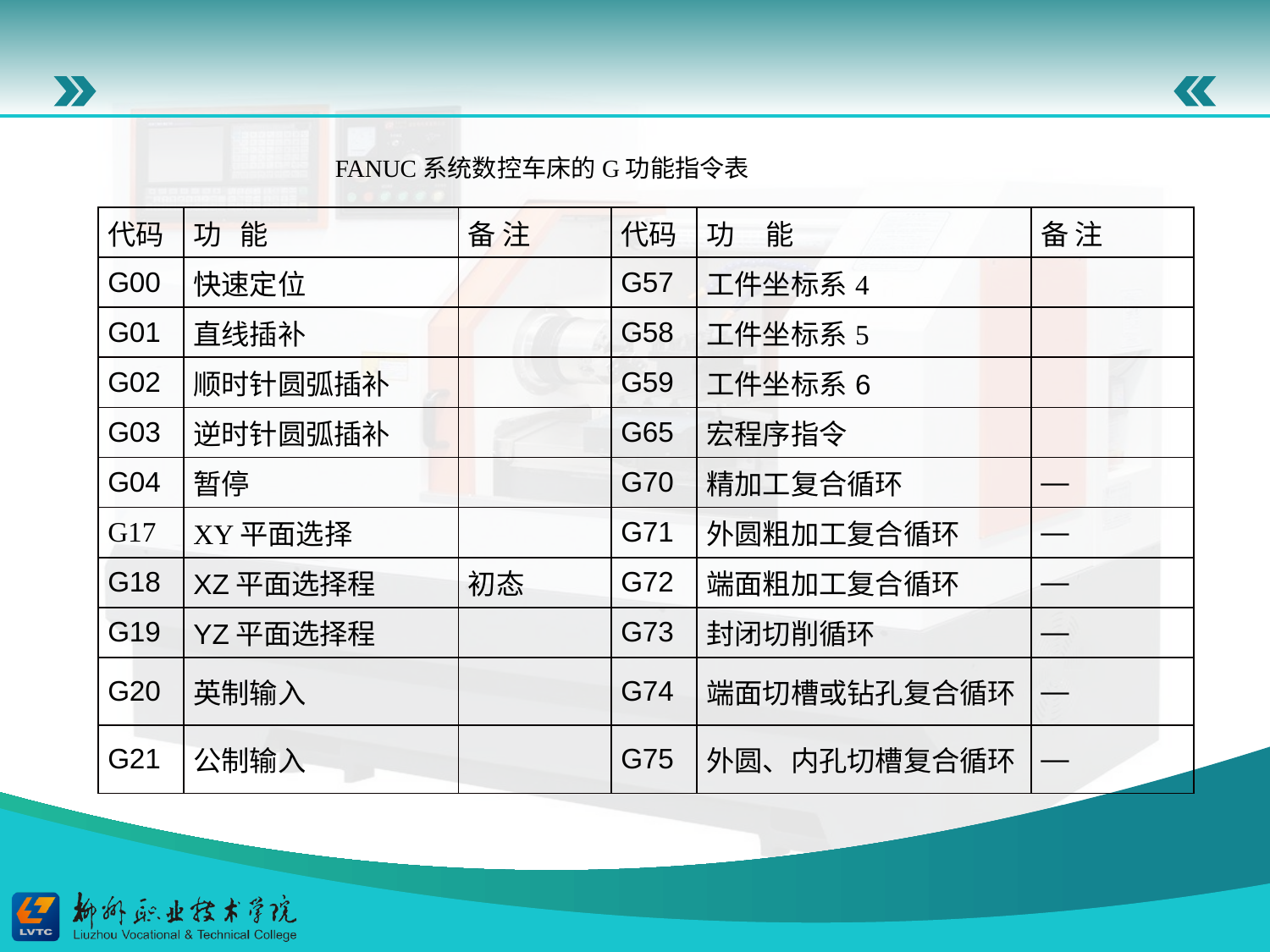

FANUC系统数控车床的G功能指令表
| 代码 | 功 能 | 备 注 | 代码 | 功 能 | 备 注 |
| --- | --- | --- | --- | --- | --- |
| G00 | 快速定位 |  | G57 | 工件坐标系4 |  |
| G01 | 直线插补 |  | G58 | 工件坐标系5 |  |
| G02 | 顺时针圆弧插补 |  | G59 | 工件坐标系6 |  |
| G03 | 逆时针圆弧插补 |  | G65 | 宏程序指令 |  |
| G04 | 暂停 |  | G70 | 精加工复合循环 | — |
| G17 | XY平面选择 |  | G71 | 外圆粗加工复合循环 | — |
| G18 | XZ平面选择程 | 初态 | G72 | 端面粗加工复合循环 | — |
| G19 | YZ平面选择程 |  | G73 | 封闭切削循环 | — |
| G20 | 英制输入 |  | G74 | 端面切槽或钻孔复合循环 | — |
| G21 | 公制输入 |  | G75 | 外圆、内孔切槽复合循环 | — |